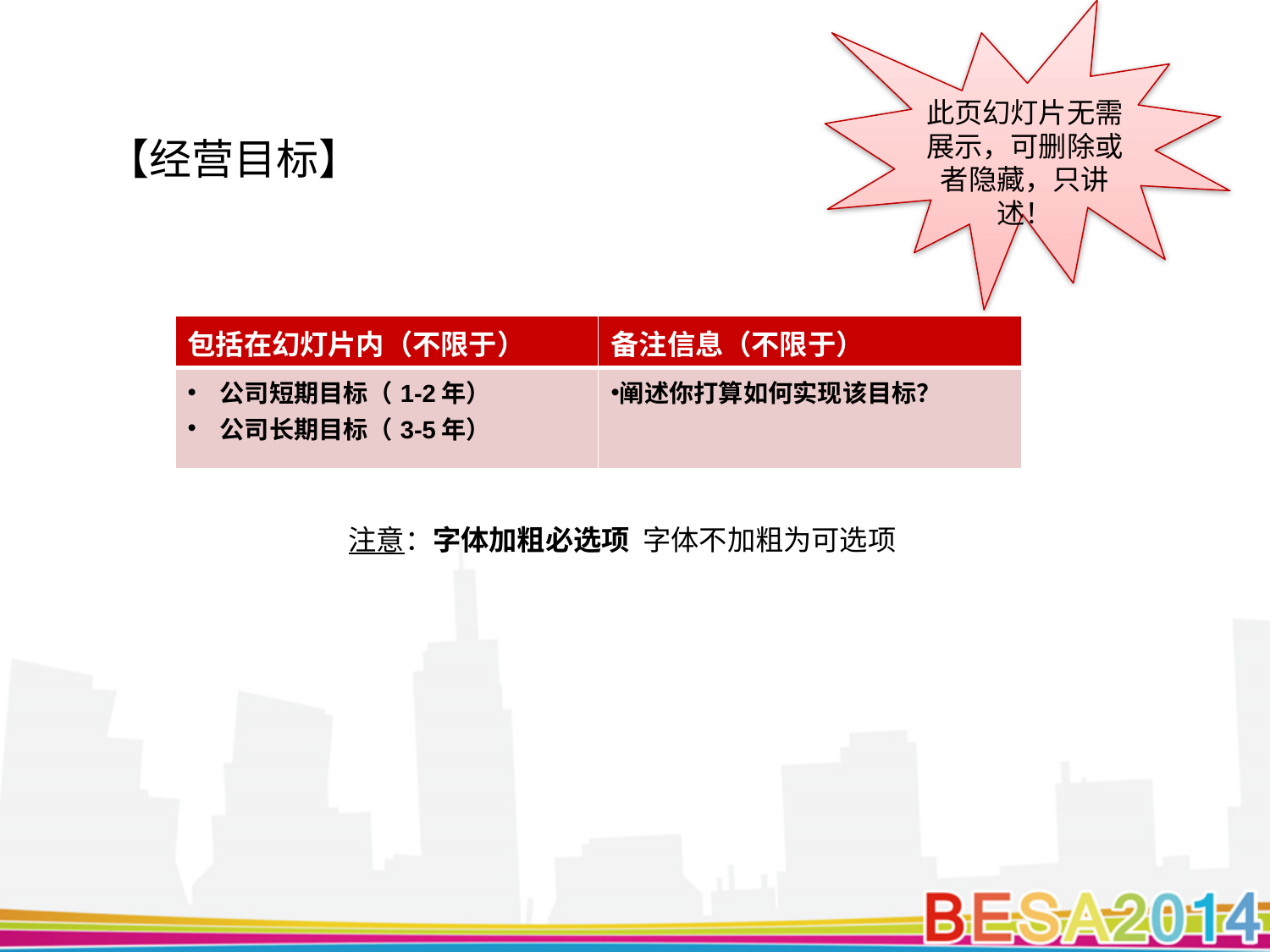

此页幻灯片无需展示，可删除或者隐藏，只讲述！
【经营目标】
| 包括在幻灯片内（不限于） | 备注信息（不限于） |
| --- | --- |
| 公司短期目标（1-2年） 公司长期目标（3-5年） | 阐述你打算如何实现该目标？ |
注意：字体加粗必选项  字体不加粗为可选项